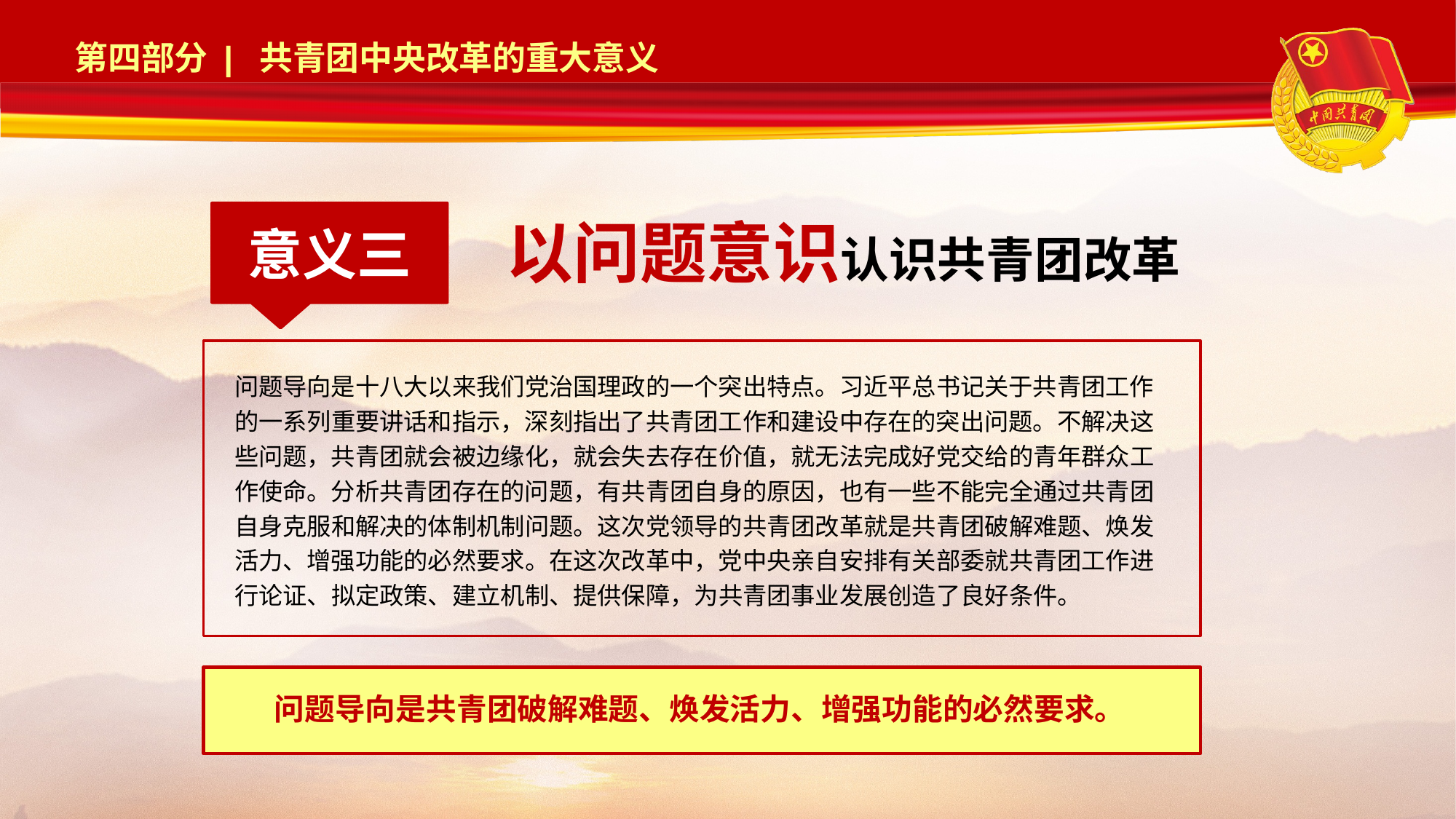

意义三
以问题意识认识共青团改革

问题导向是十八大以来我们党治国理政的一个突出特点。习近平总书记关于共青团工作的一系列重要讲话和指示，深刻指出了共青团工作和建设中存在的突出问题。不解决这些问题，共青团就会被边缘化，就会失去存在价值，就无法完成好党交给的青年群众工作使命。分析共青团存在的问题，有共青团自身的原因，也有一些不能完全通过共青团自身克服和解决的体制机制问题。这次党领导的共青团改革就是共青团破解难题、焕发活力、增强功能的必然要求。在这次改革中，党中央亲自安排有关部委就共青团工作进行论证、拟定政策、建立机制、提供保障，为共青团事业发展创造了良好条件。

问题导向是共青团破解难题、焕发活力、增强功能的必然要求。